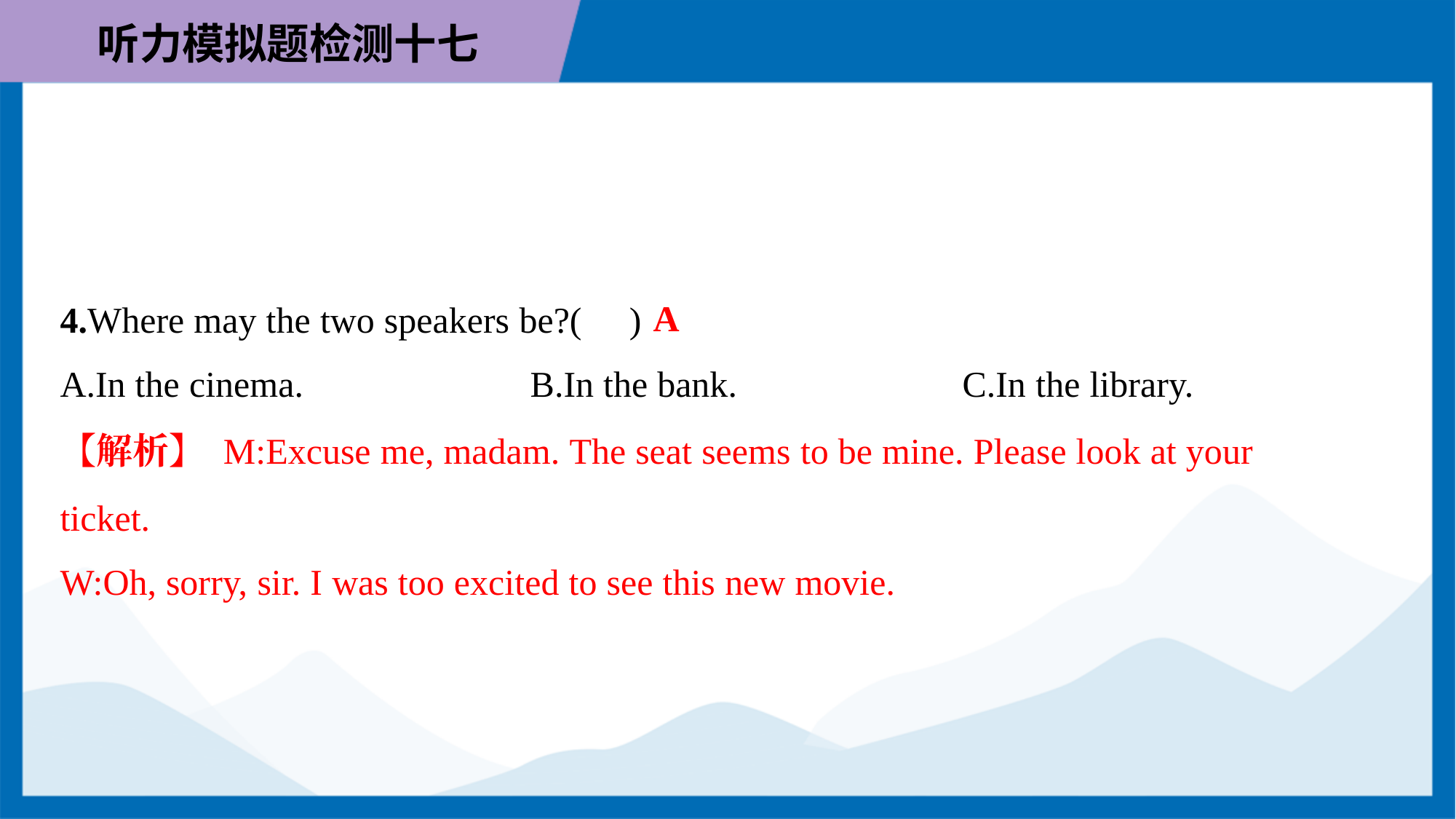

A
4.Where may the two speakers be?(     )
A.In the cinema.	B.In the bank.	C.In the library.
【解析】 M:Excuse me, madam. The seat seems to be mine. Please look at your
ticket.
W:Oh, sorry, sir. I was too excited to see this new movie.